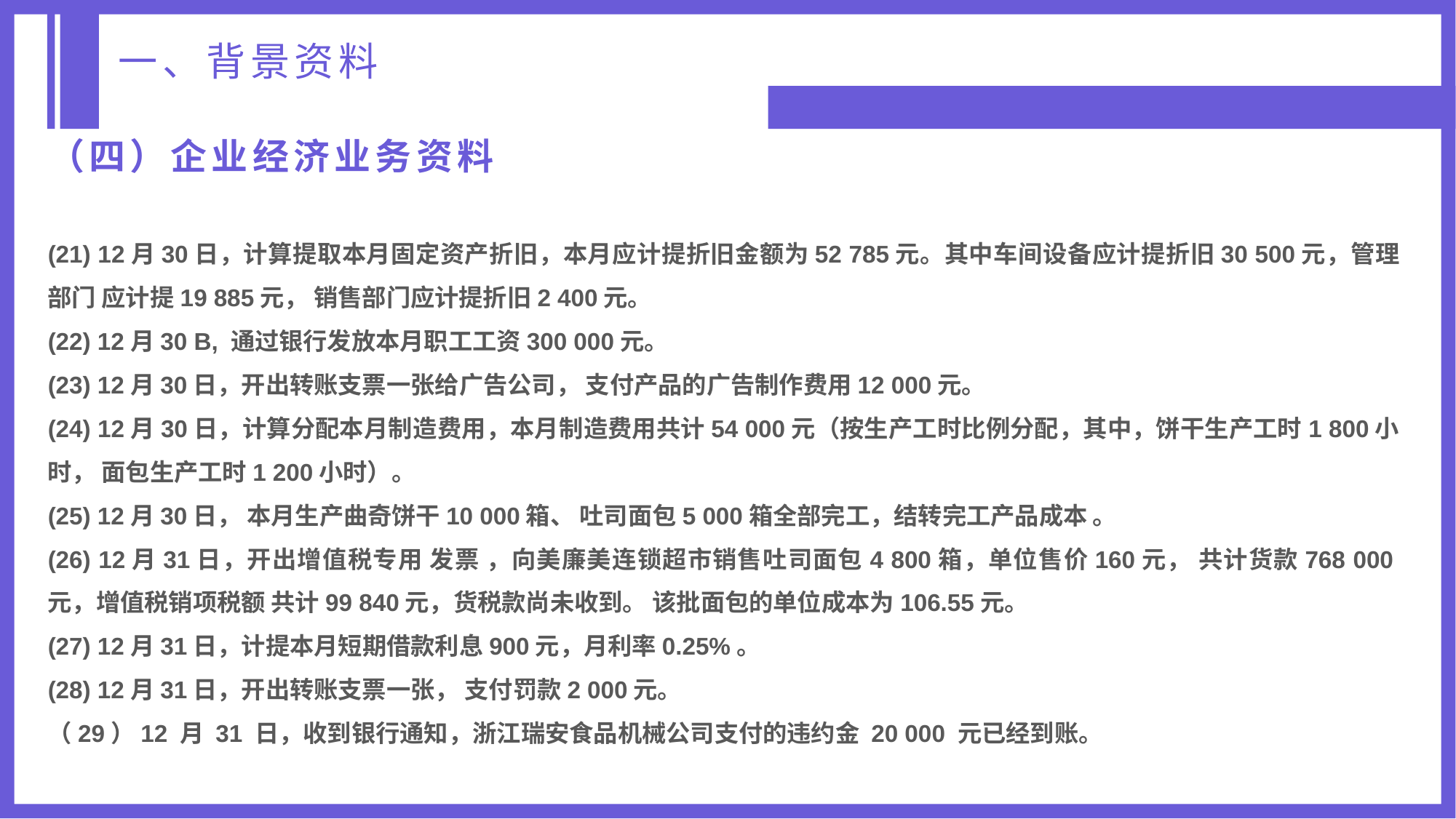

一、背景资料
（四）企业经济业务资料
(21) 12月30日，计算提取本月固定资产折旧，本月应计提折旧金额为52 785元。其中车间设备应计提折旧30 500元，管理部门 应计提19 885元， 销售部门应计提折旧2 400元。
(22) 12月30 B, 通过银行发放本月职工工资300 000元。
(23) 12月30日，开出转账支票一张给广告公司， 支付产品的广告制作费用12 000元。
(24) 12月30日，计算分配本月制造费用，本月制造费用共计54 000元（按生产工时比例分配，其中，饼干生产工时1 800小时， 面包生产工时1 200小时）。
(25) 12月30日， 本月生产曲奇饼干10 000箱、 吐司面包5 000箱全部完工，结转完工产品成本 。
(26) 12月31日，开出增值税专用 发票 ，向美廉美连锁超市销售吐司面包4 800箱，单位售价160元， 共计货款768 000元，增值税销项税额 共计99 840元，货税款尚未收到。 该批面包的单位成本为106.55元。
(27) 12月31日，计提本月短期借款利息900元，月利率0.25%。
(28) 12月31日，开出转账支票一张， 支付罚款2 000元。
（29）12 月 31 日，收到银行通知，浙江瑞安食品机械公司支付的违约金 20 000 元已经到账。